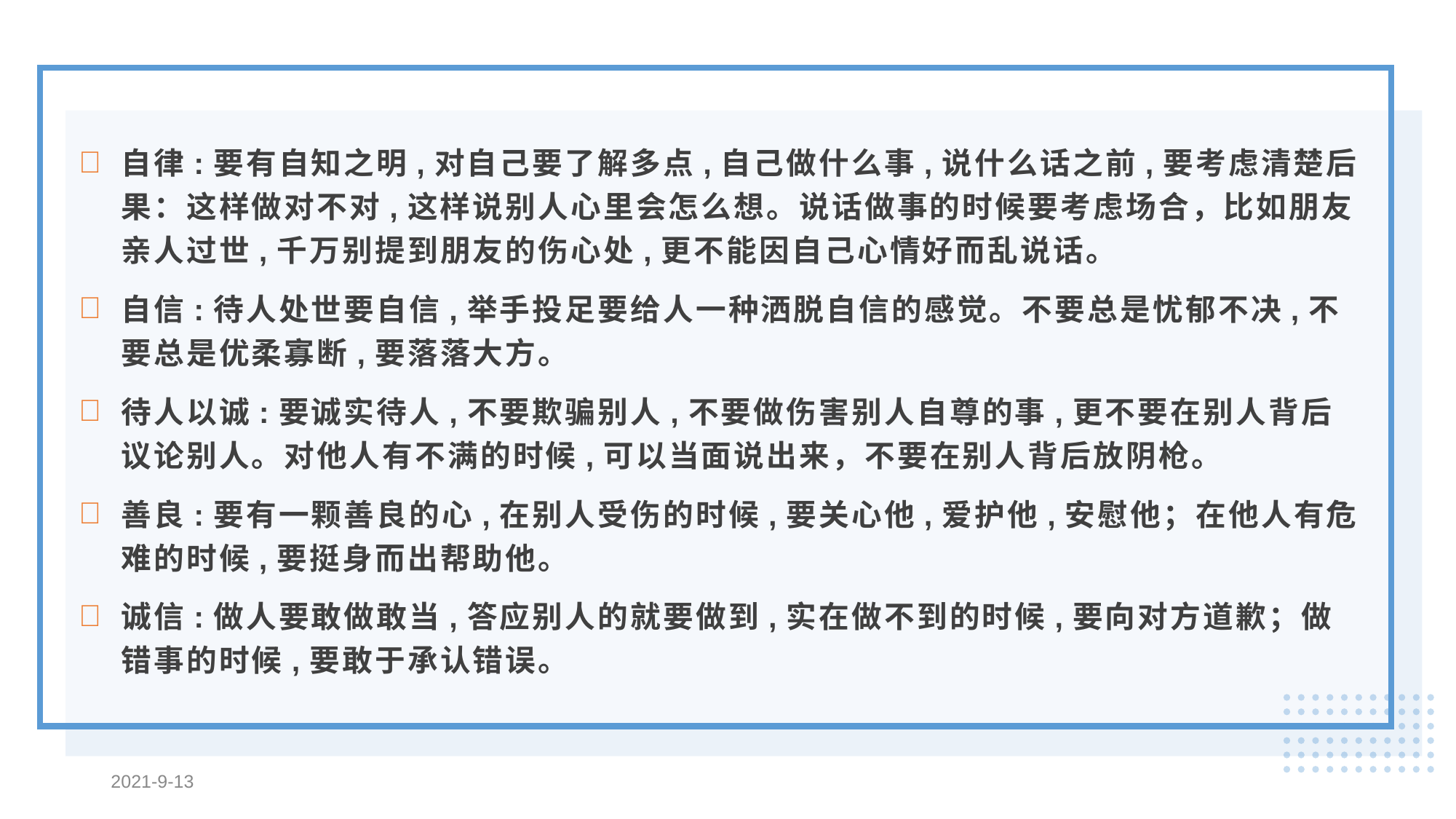

自律:要有自知之明,对自己要了解多点,自己做什么事,说什么话之前,要考虑清楚后果：这样做对不对,这样说别人心里会怎么想。说话做事的时候要考虑场合，比如朋友亲人过世,千万别提到朋友的伤心处,更不能因自己心情好而乱说话。
自信:待人处世要自信,举手投足要给人一种洒脱自信的感觉。不要总是忧郁不决,不要总是优柔寡断,要落落大方。
待人以诚:要诚实待人,不要欺骗别人,不要做伤害别人自尊的事,更不要在别人背后议论别人。对他人有不满的时候,可以当面说出来，不要在别人背后放阴枪。
善良:要有一颗善良的心,在别人受伤的时候,要关心他,爱护他,安慰他；在他人有危难的时候,要挺身而出帮助他。
诚信:做人要敢做敢当,答应别人的就要做到,实在做不到的时候,要向对方道歉；做错事的时候,要敢于承认错误。

2021-9-13